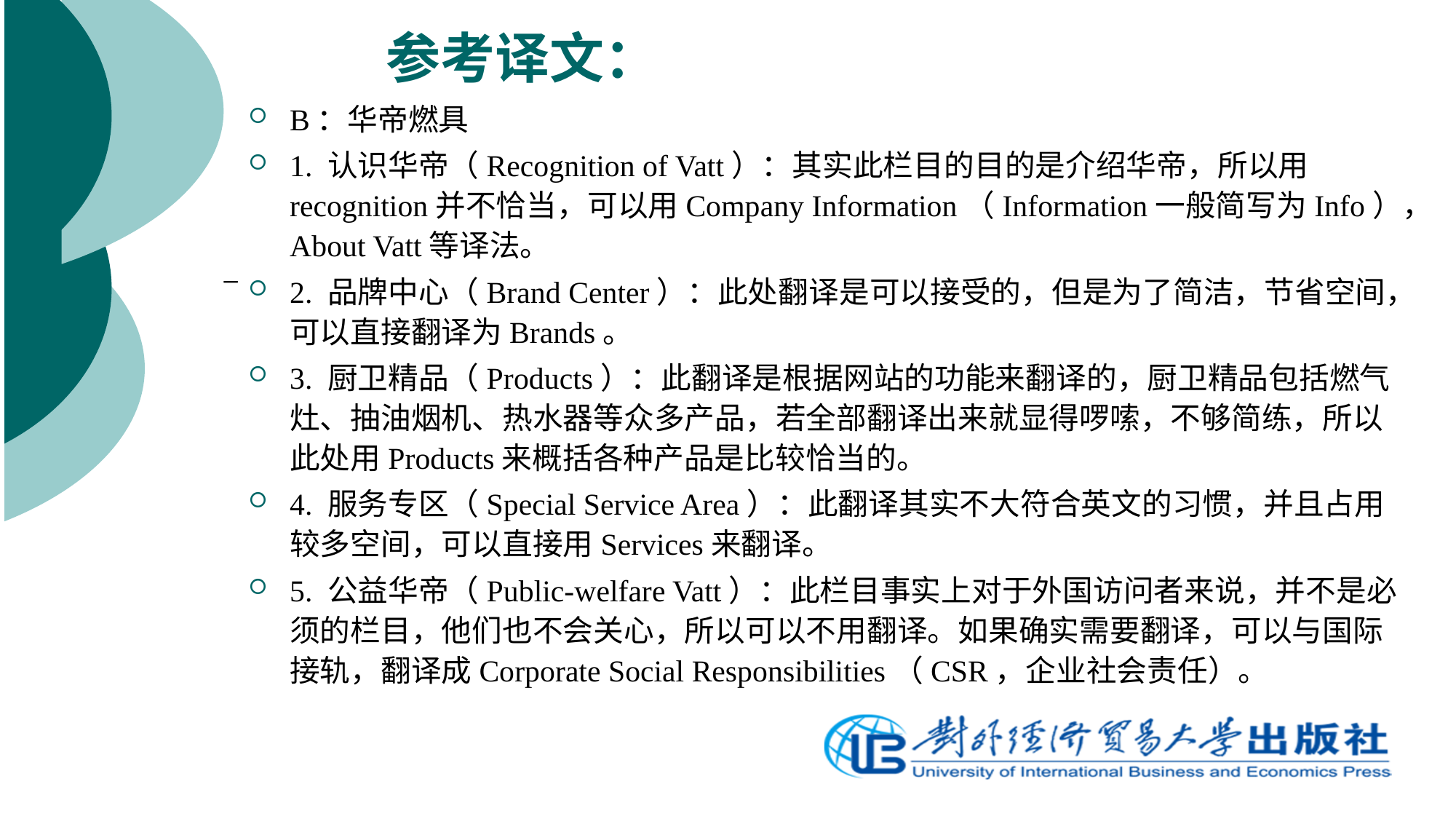

# 参考译文：
B：华帝燃具
1. 认识华帝（Recognition of Vatt）：其实此栏目的目的是介绍华帝，所以用recognition并不恰当，可以用Company Information（Information一般简写为Info），About Vatt等译法。
2. 品牌中心（Brand Center）：此处翻译是可以接受的，但是为了简洁，节省空间，可以直接翻译为Brands。
3. 厨卫精品（Products）：此翻译是根据网站的功能来翻译的，厨卫精品包括燃气灶、抽油烟机、热水器等众多产品，若全部翻译出来就显得啰嗦，不够简练，所以此处用Products来概括各种产品是比较恰当的。
4. 服务专区（Special Service Area）：此翻译其实不大符合英文的习惯，并且占用较多空间，可以直接用Services来翻译。
5. 公益华帝（Public-welfare Vatt）：此栏目事实上对于外国访问者来说，并不是必须的栏目，他们也不会关心，所以可以不用翻译。如果确实需要翻译，可以与国际接轨，翻译成Corporate Social Responsibilities（CSR，企业社会责任）。